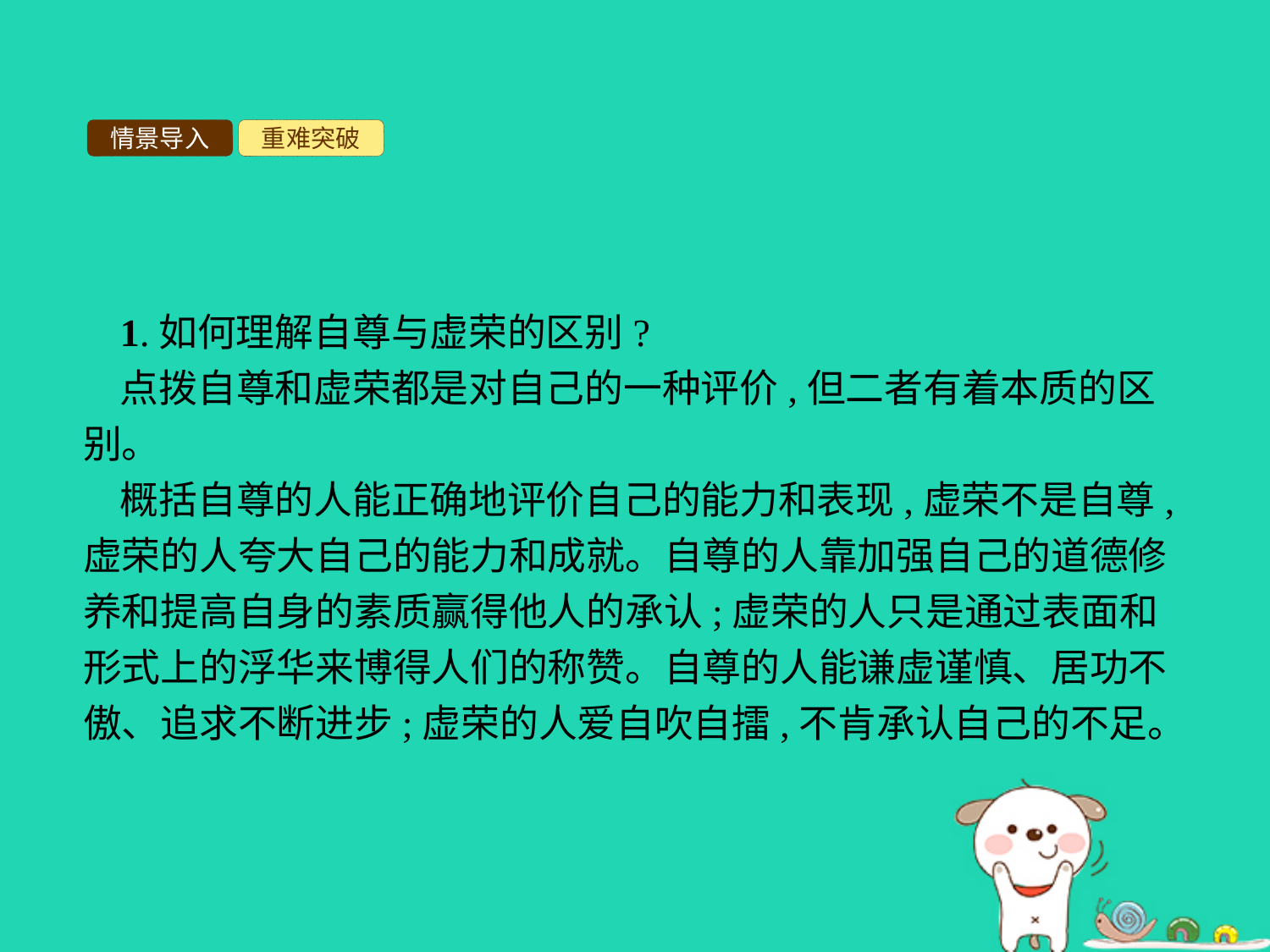

情景导入
重难突破
1.如何理解自尊与虚荣的区别?
点拨自尊和虚荣都是对自己的一种评价,但二者有着本质的区别。
概括自尊的人能正确地评价自己的能力和表现,虚荣不是自尊,虚荣的人夸大自己的能力和成就。自尊的人靠加强自己的道德修养和提高自身的素质赢得他人的承认;虚荣的人只是通过表面和形式上的浮华来博得人们的称赞。自尊的人能谦虚谨慎、居功不傲、追求不断进步;虚荣的人爱自吹自擂,不肯承认自己的不足。